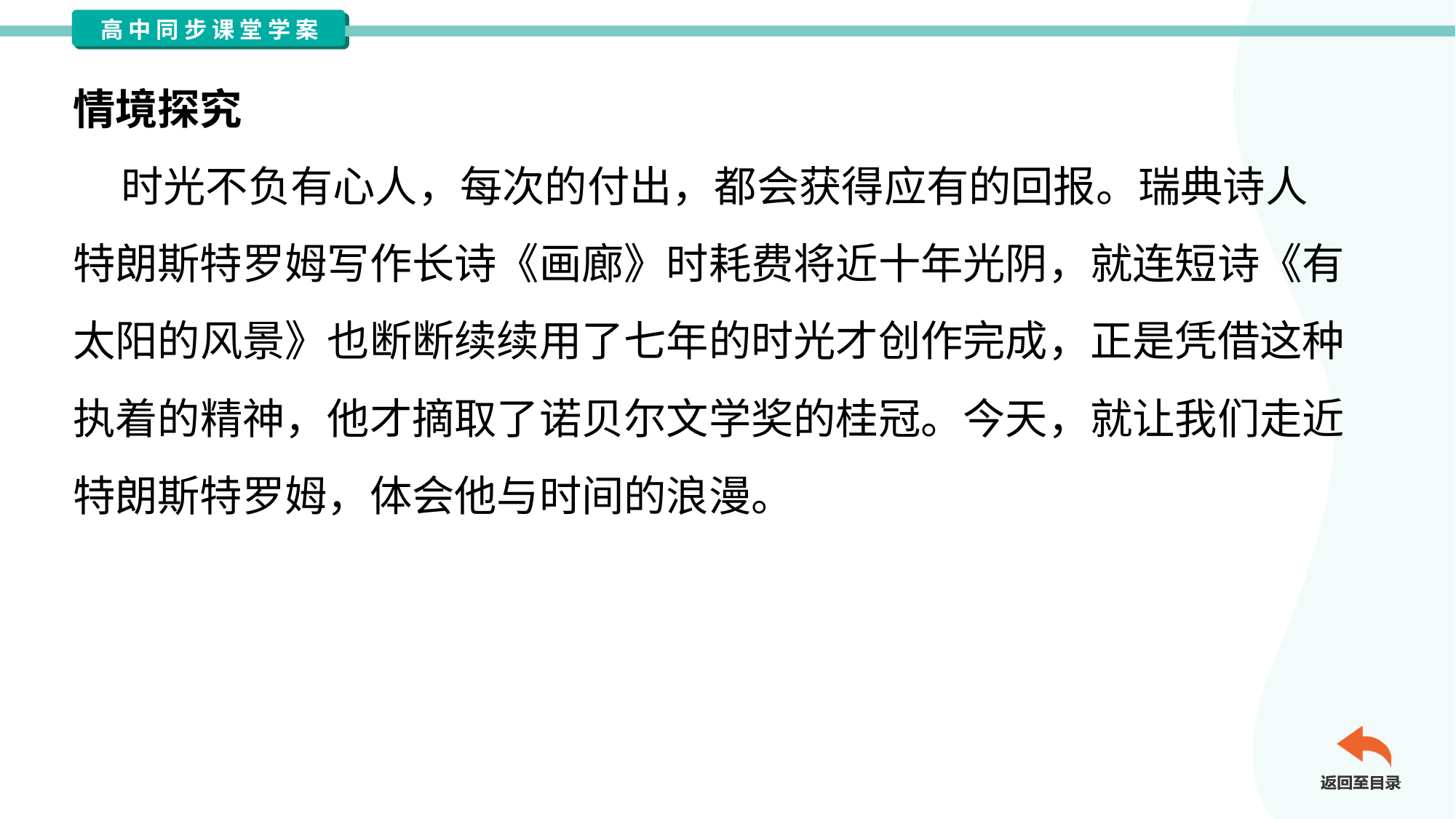

情境探究
    时光不负有心人，每次的付出，都会获得应有的回报。瑞典诗人
特朗斯特罗姆写作长诗《画廊》时耗费将近十年光阴，就连短诗《有
太阳的风景》也断断续续用了七年的时光才创作完成，正是凭借这种
执着的精神，他才摘取了诺贝尔文学奖的桂冠。今天，就让我们走近
特朗斯特罗姆，体会他与时间的浪漫。